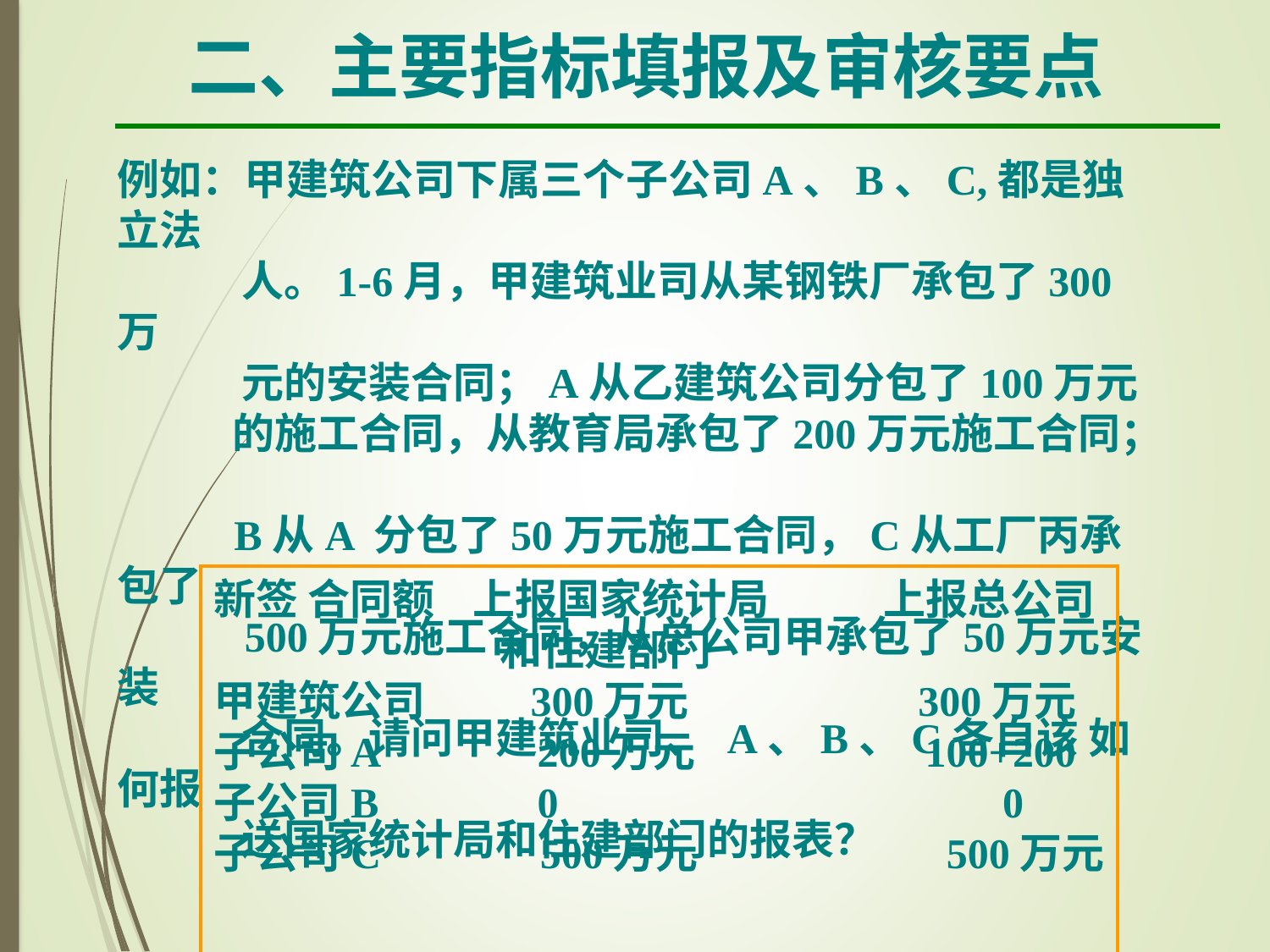

二、主要指标填报及审核要点
例如：甲建筑公司下属三个子公司A、B、C,都是独立法
            人。1-6月，甲建筑业司从某钢铁厂承包了300万
            元的安装合同；A从乙建筑公司分包了100万元
           的施工合同，从教育局承包了200万元施工合同；
           B从A 分包了50万元施工合同，C从工厂丙承包了
            500万元施工合同，从总公司甲承包了50万元安装
            合同。请问甲建筑业司、 A、B、C各自该 如何报
            送国家统计局和住建部门的报表？

新签 合同额    上报国家统计局            上报总公司
                             和住建部门
甲建筑公司          300万元                       300万元
子公司A               200万元                       100+200
子公司B               0                                          0
子公司C               500万元                         500万元